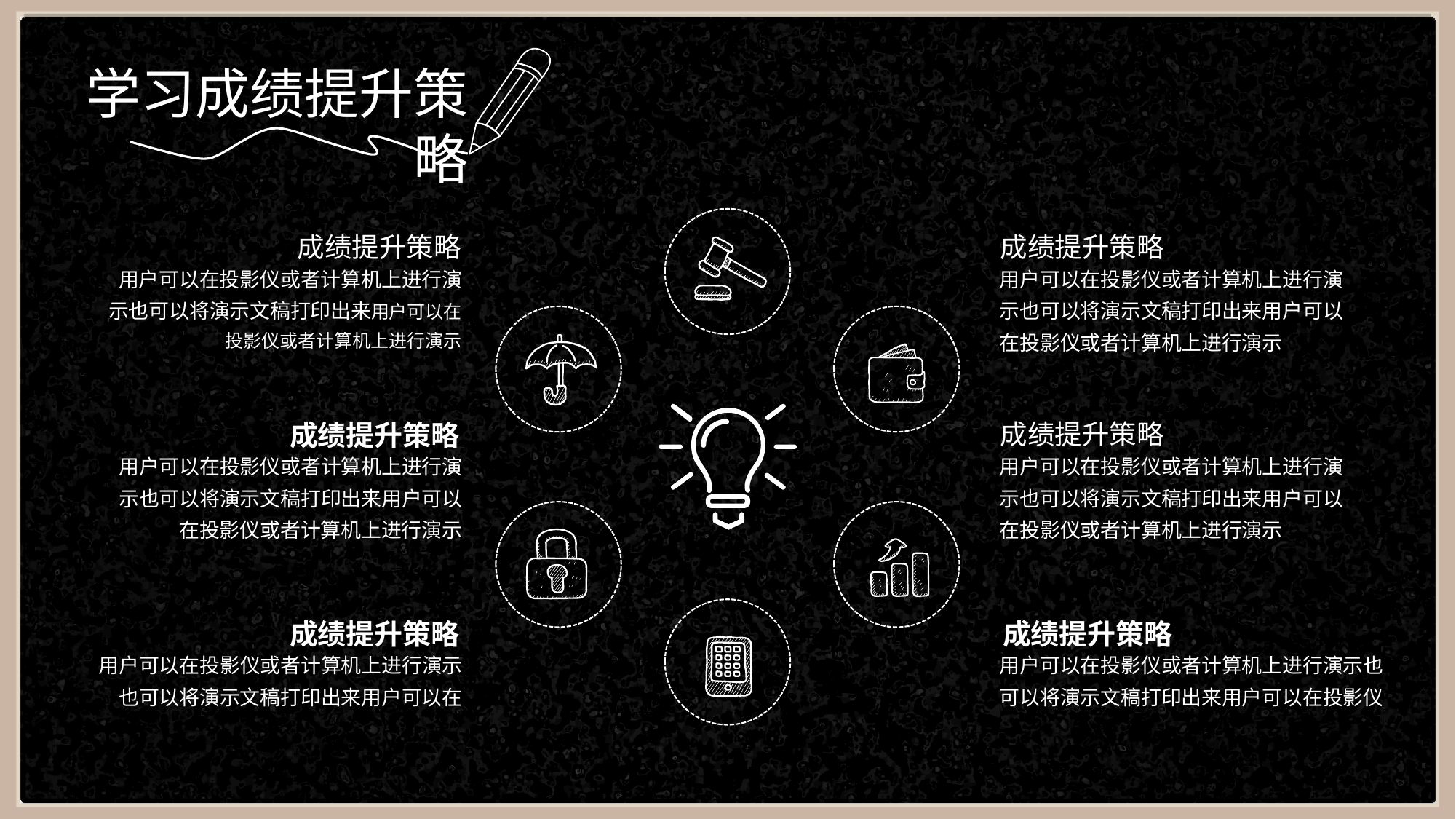

学习成绩提升策略

成绩提升策略
用户可以在投影仪或者计算机上进行演示也可以将演示文稿打印出来用户可以在投影仪或者计算机上进行演示
成绩提升策略
用户可以在投影仪或者计算机上进行演示也可以将演示文稿打印出来用户可以在投影仪或者计算机上进行演示

成绩提升策略
用户可以在投影仪或者计算机上进行演示也可以将演示文稿打印出来用户可以在投影仪或者计算机上进行演示
成绩提升策略
用户可以在投影仪或者计算机上进行演示也可以将演示文稿打印出来用户可以在投影仪或者计算机上进行演示

成绩提升策略
用户可以在投影仪或者计算机上进行演示也可以将演示文稿打印出来用户可以在
成绩提升策略
用户可以在投影仪或者计算机上进行演示也可以将演示文稿打印出来用户可以在投影仪